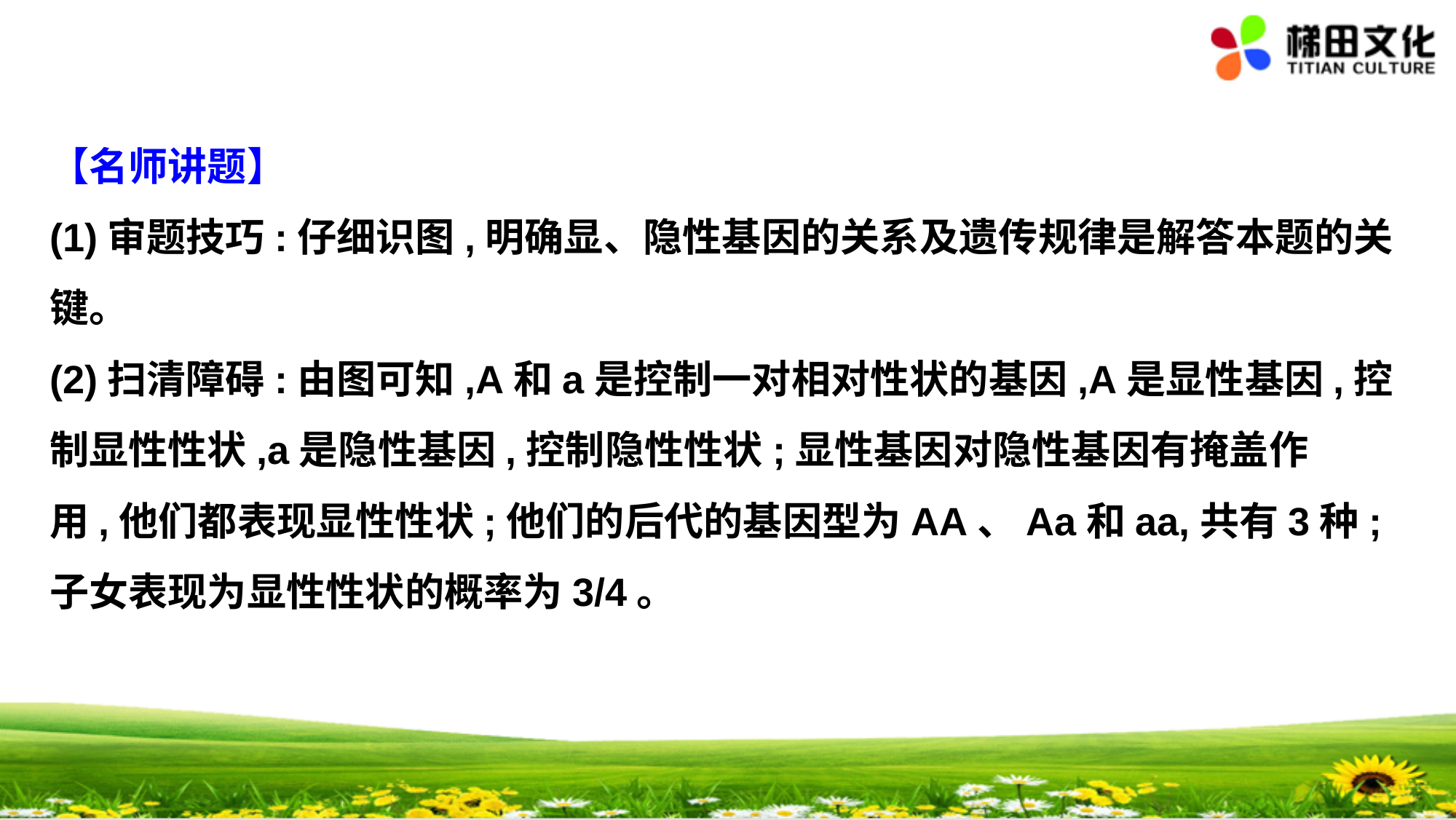

【名师讲题】
(1)审题技巧:仔细识图,明确显、隐性基因的关系及遗传规律是解答本题的关键。
(2)扫清障碍:由图可知,A和a是控制一对相对性状的基因,A是显性基因,控制显性性状,a是隐性基因,控制隐性性状;显性基因对隐性基因有掩盖作
用,他们都表现显性性状;他们的后代的基因型为AA、Aa和aa,共有3种;子女表现为显性性状的概率为3/4。